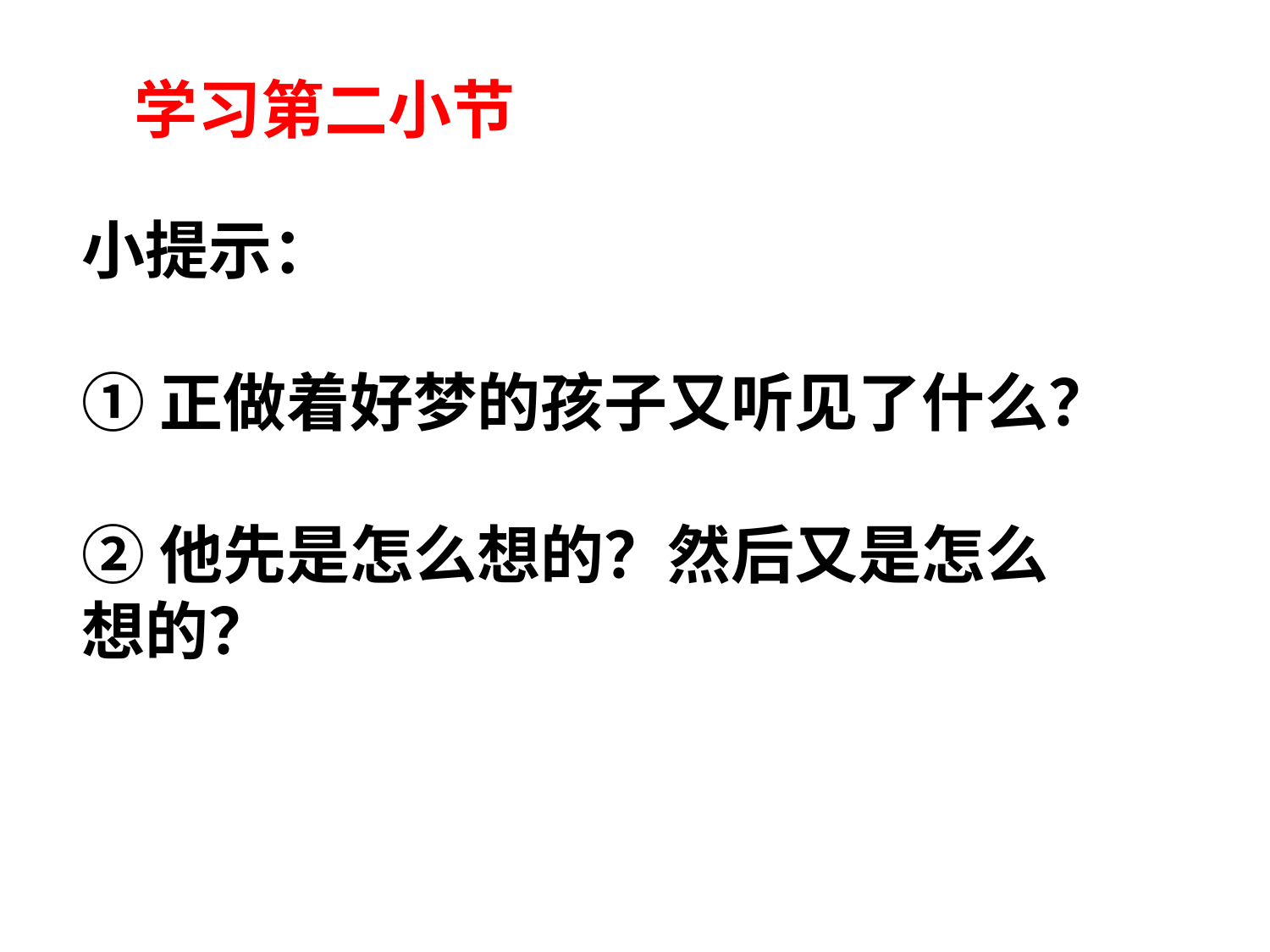

学习第二小节
小提示：

①正做着好梦的孩子又听见了什么？
②他先是怎么想的？然后又是怎么想的？